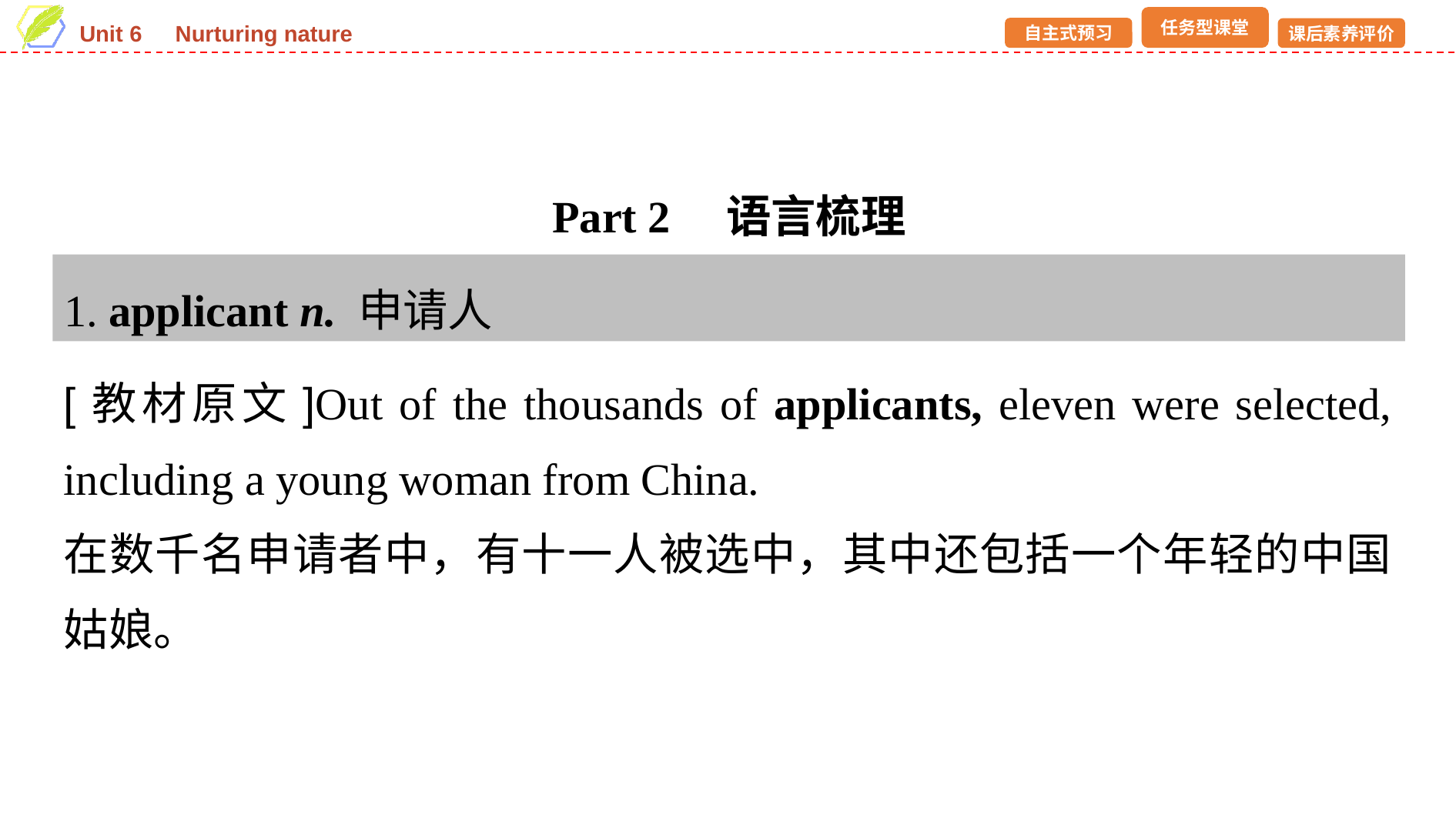

Part 2　语言梳理
1. applicant n. 申请人
[教材原文]Out of the thousands of applicants, eleven were selected, including a young woman from China.
在数千名申请者中，有十一人被选中，其中还包括一个年轻的中国姑娘。